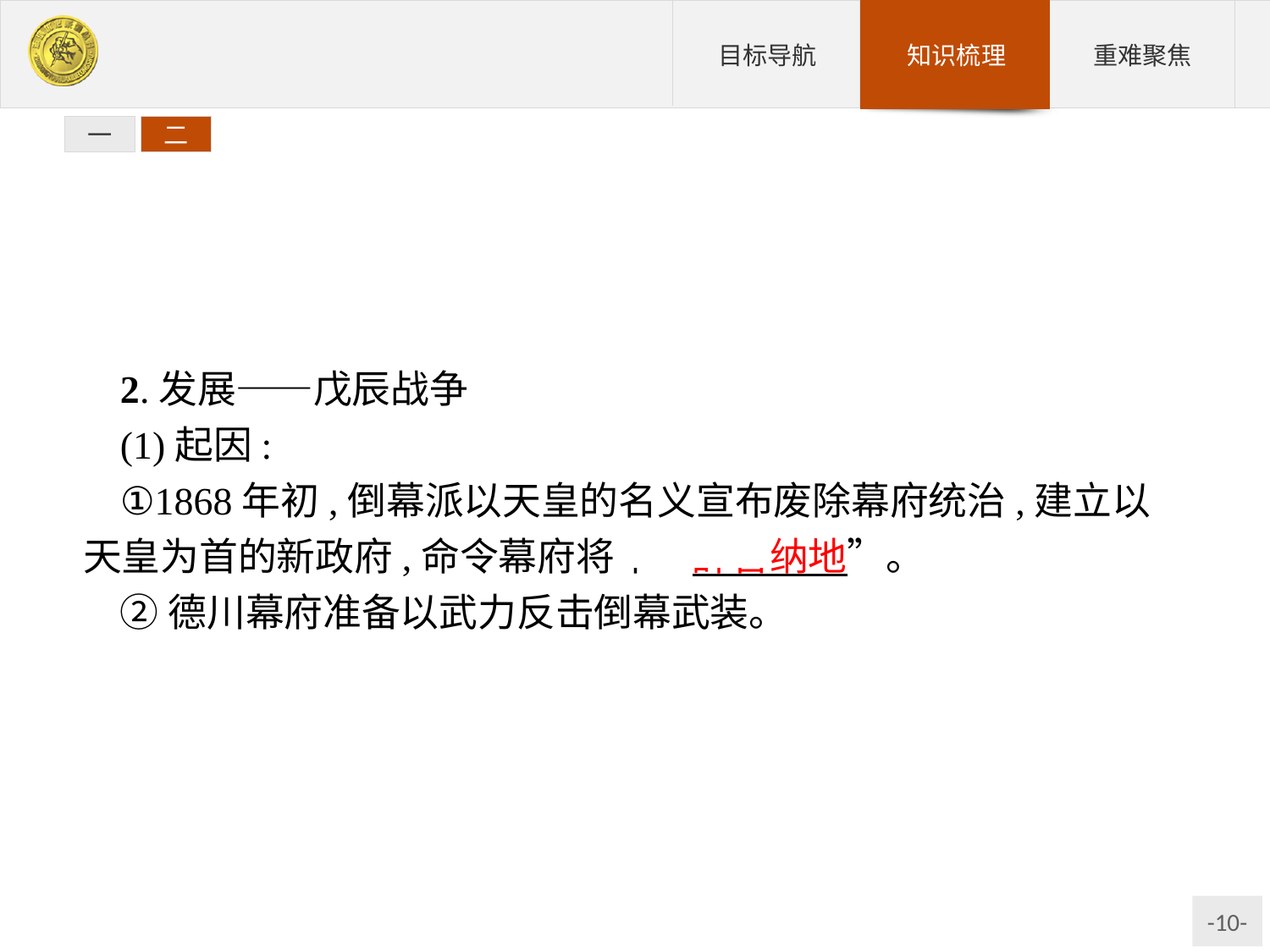

一
二
2.发展——戊辰战争
(1)起因:
①1868年初,倒幕派以天皇的名义宣布废除幕府统治,建立以天皇为首的新政府,命令幕府将军“辞官纳地”。
②德川幕府准备以武力反击倒幕武装。